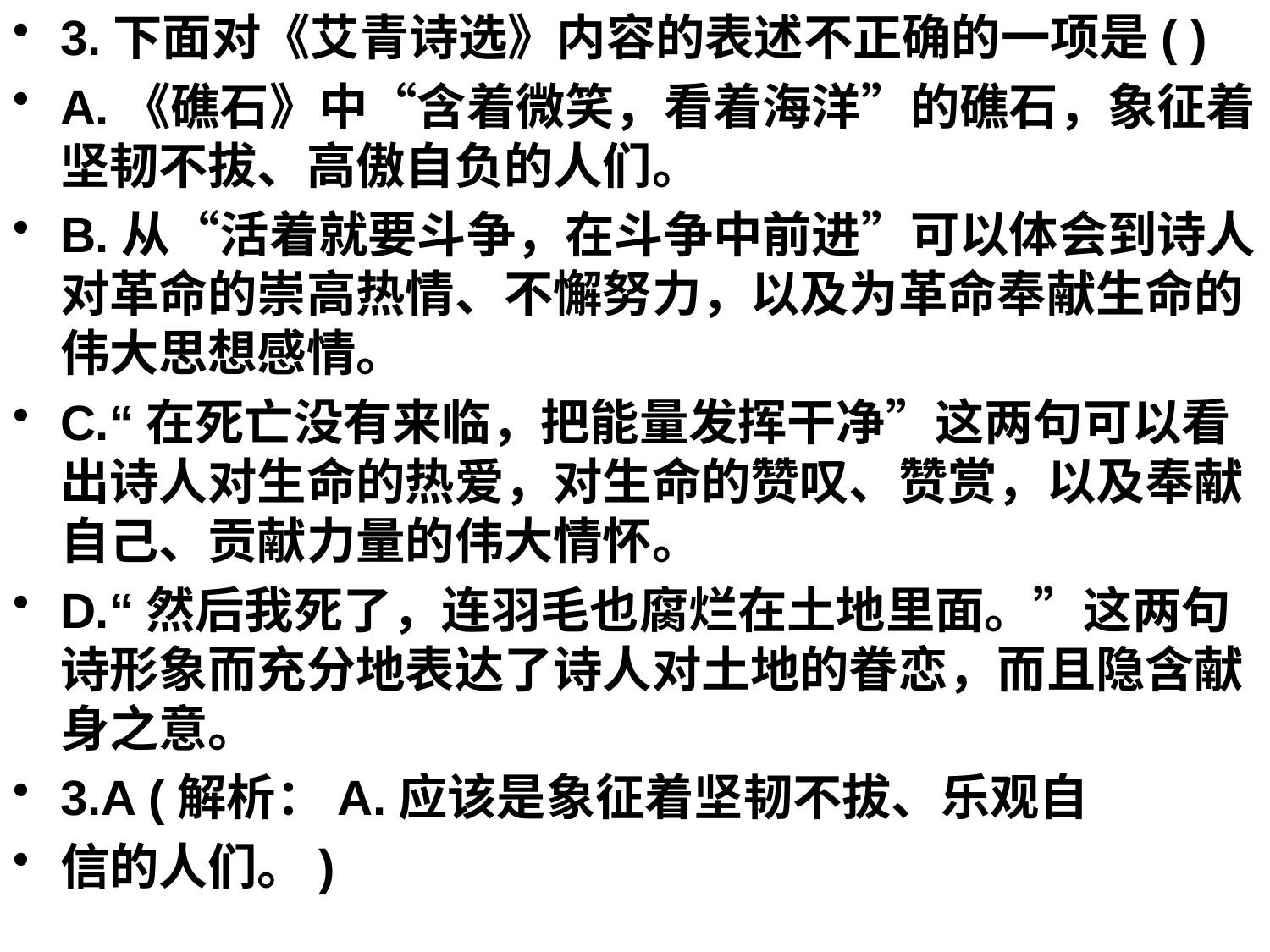

3.下面对《艾青诗选》内容的表述不正确的一项是( )
A.《礁石》中“含着微笑，看着海洋”的礁石，象征着坚韧不拔、高傲自负的人们。
B.从“活着就要斗争，在斗争中前进”可以体会到诗人对革命的崇高热情、不懈努力，以及为革命奉献生命的伟大思想感情。
C.“在死亡没有来临，把能量发挥干净”这两句可以看出诗人对生命的热爱，对生命的赞叹、赞赏，以及奉献自己、贡献力量的伟大情怀。
D.“然后我死了，连羽毛也腐烂在土地里面。”这两句诗形象而充分地表达了诗人对土地的眷恋，而且隐含献身之意。
3.A (解析：A.应该是象征着坚韧不拔、乐观自
信的人们。)